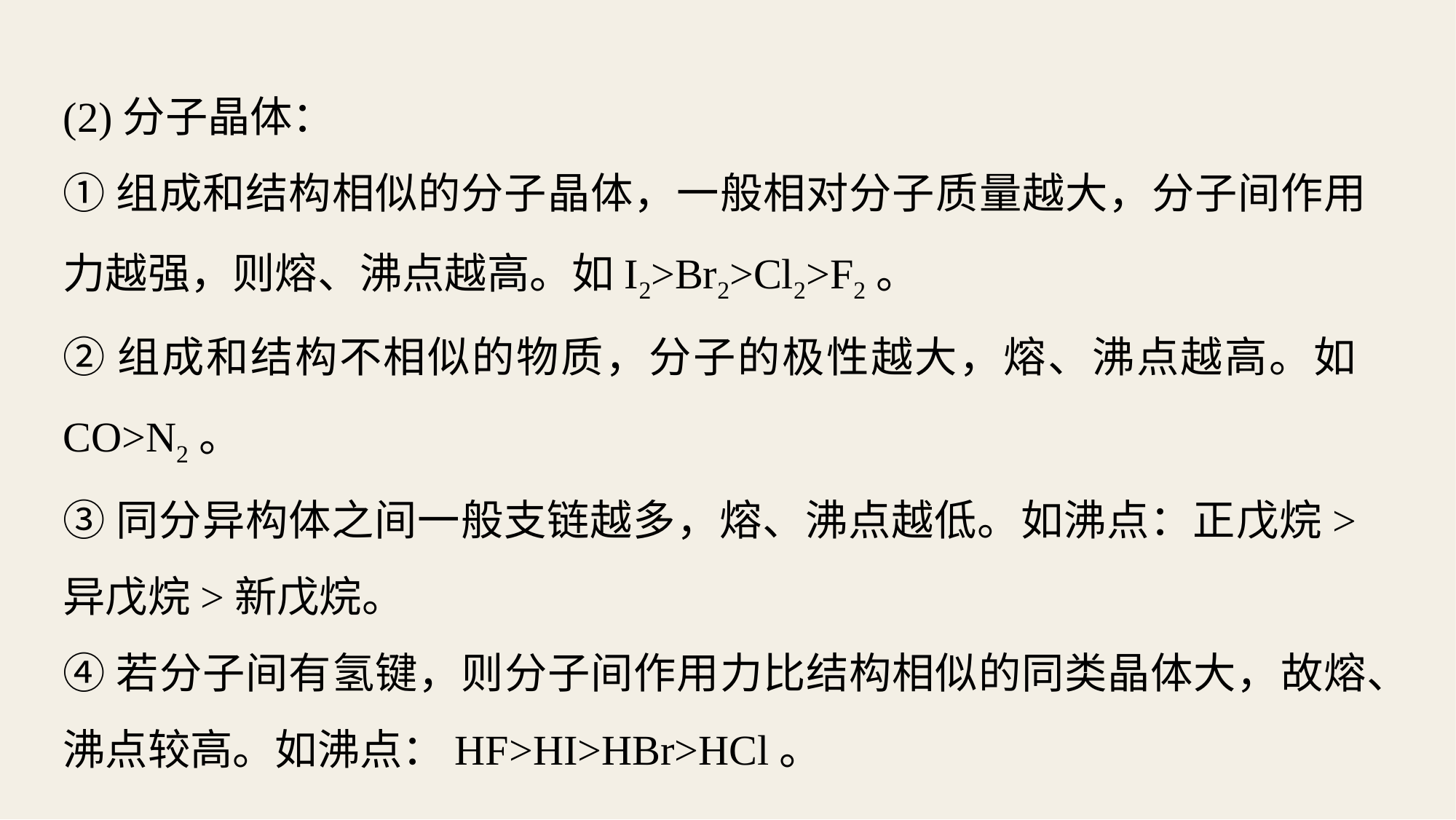

(2)分子晶体：
①组成和结构相似的分子晶体，一般相对分子质量越大，分子间作用力越强，则熔、沸点越高。如I2>Br2>Cl2>F2。
②组成和结构不相似的物质，分子的极性越大，熔、沸点越高。如CO>N2。
③同分异构体之间一般支链越多，熔、沸点越低。如沸点：正戊烷>异戊烷>新戊烷。
④若分子间有氢键，则分子间作用力比结构相似的同类晶体大，故熔、沸点较高。如沸点：HF>HI>HBr>HCl。